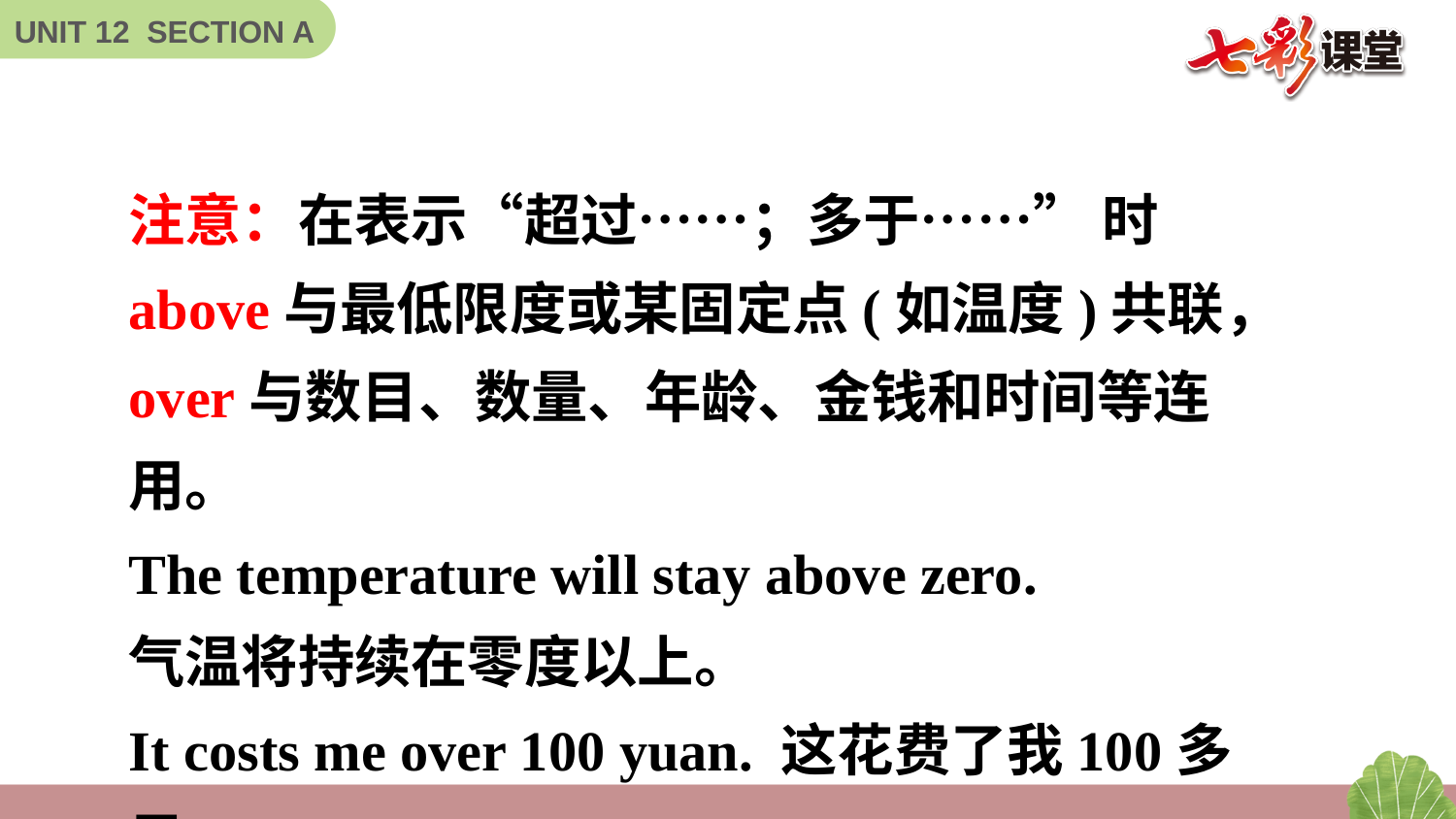

注意：在表示“超过……；多于……” 时
above与最低限度或某固定点(如温度)共联，over与数目、数量、年龄、金钱和时间等连用。
The temperature will stay above zero.
气温将持续在零度以上。
It costs me over 100 yuan. 这花费了我100多元。